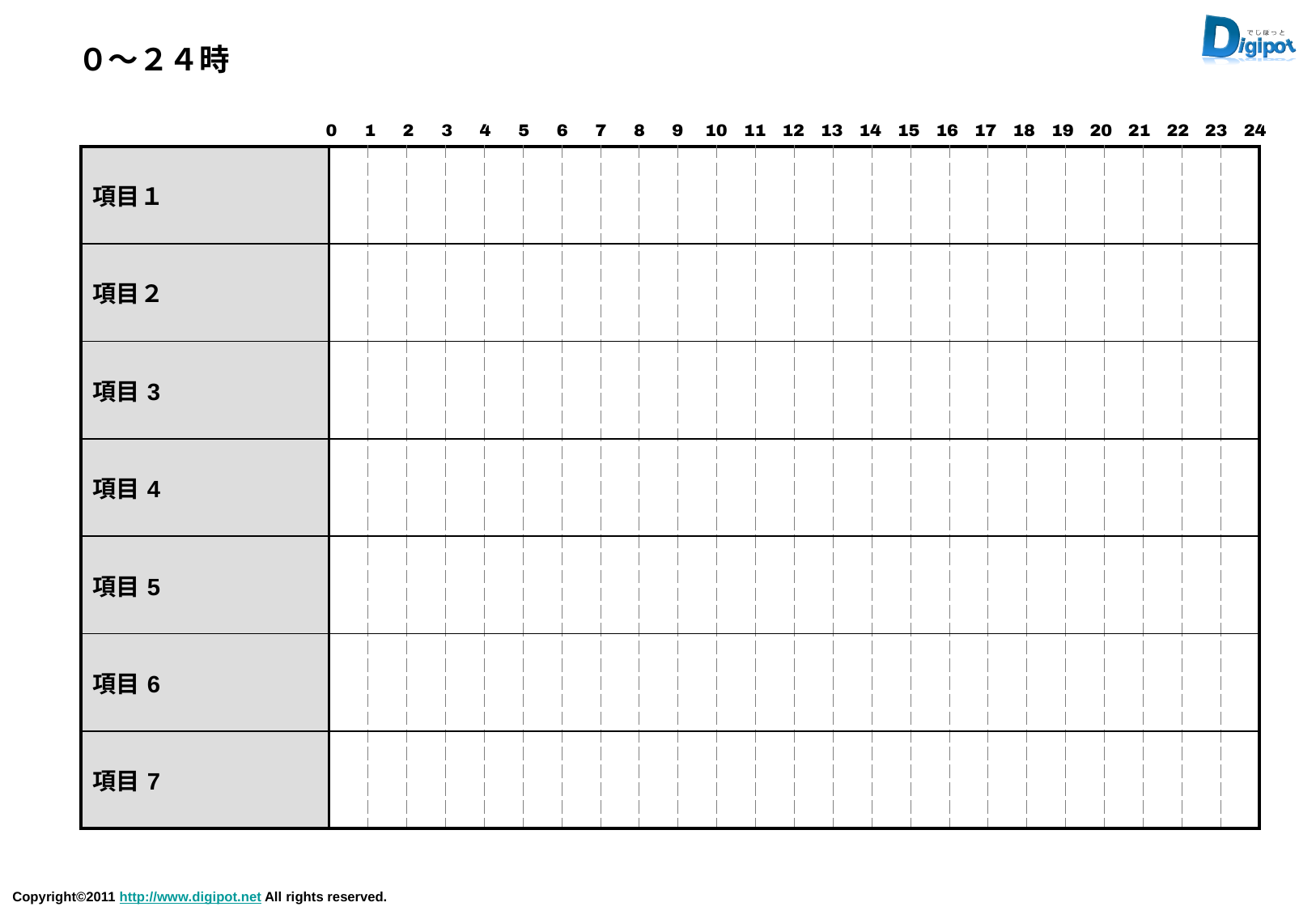

０～２４時
0
1
2
3
4
5
6
7
8
9
10
11
12
13
14
15
16
17
18
19
20
21
22
23
24
| 項目１ |  |  |  |  |  |  |  |  |  |  |  |  |  |  |  |  |  |  |  |  |  |  |  |  |
| --- | --- | --- | --- | --- | --- | --- | --- | --- | --- | --- | --- | --- | --- | --- | --- | --- | --- | --- | --- | --- | --- | --- | --- | --- |
| 項目２ |  |  |  |  |  |  |  |  |  |  |  |  |  |  |  |  |  |  |  |  |  |  |  |  |
| 項目3 |  |  |  |  |  |  |  |  |  |  |  |  |  |  |  |  |  |  |  |  |  |  |  |  |
| 項目4 |  |  |  |  |  |  |  |  |  |  |  |  |  |  |  |  |  |  |  |  |  |  |  |  |
| 項目5 |  |  |  |  |  |  |  |  |  |  |  |  |  |  |  |  |  |  |  |  |  |  |  |  |
| 項目6 |  |  |  |  |  |  |  |  |  |  |  |  |  |  |  |  |  |  |  |  |  |  |  |  |
| 項目7 |  |  |  |  |  |  |  |  |  |  |  |  |  |  |  |  |  |  |  |  |  |  |  |  |